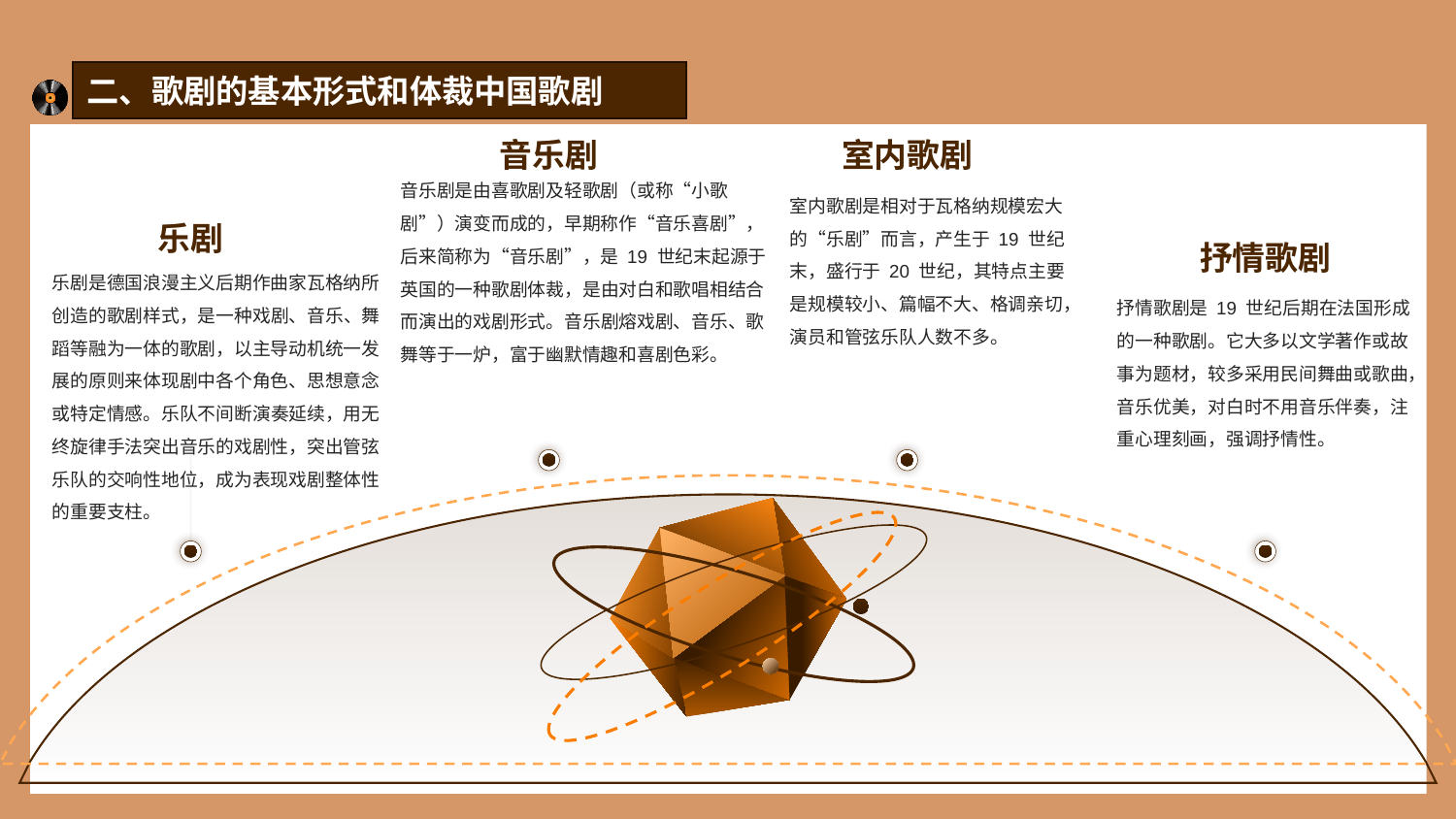

二、歌剧的基本形式和体裁中国歌剧
音乐剧
室内歌剧
音乐剧是由喜歌剧及轻歌剧（或称“小歌剧”）演变而成的，早期称作“音乐喜剧”，后来简称为“音乐剧”，是 19 世纪末起源于英国的一种歌剧体裁，是由对白和歌唱相结合而演出的戏剧形式。音乐剧熔戏剧、音乐、歌舞等于一炉，富于幽默情趣和喜剧色彩。
室内歌剧是相对于瓦格纳规模宏大的“乐剧”而言，产生于 19 世纪末，盛行于 20 世纪，其特点主要是规模较小、篇幅不大、格调亲切，演员和管弦乐队人数不多。
乐剧
抒情歌剧
乐剧是德国浪漫主义后期作曲家瓦格纳所创造的歌剧样式，是一种戏剧、音乐、舞蹈等融为一体的歌剧，以主导动机统一发展的原则来体现剧中各个角色、思想意念或特定情感。乐队不间断演奏延续，用无终旋律手法突出音乐的戏剧性，突出管弦乐队的交响性地位，成为表现戏剧整体性的重要支柱。
抒情歌剧是 19 世纪后期在法国形成的一种歌剧。它大多以文学著作或故事为题材，较多采用民间舞曲或歌曲，音乐优美，对白时不用音乐伴奏，注重心理刻画，强调抒情性。